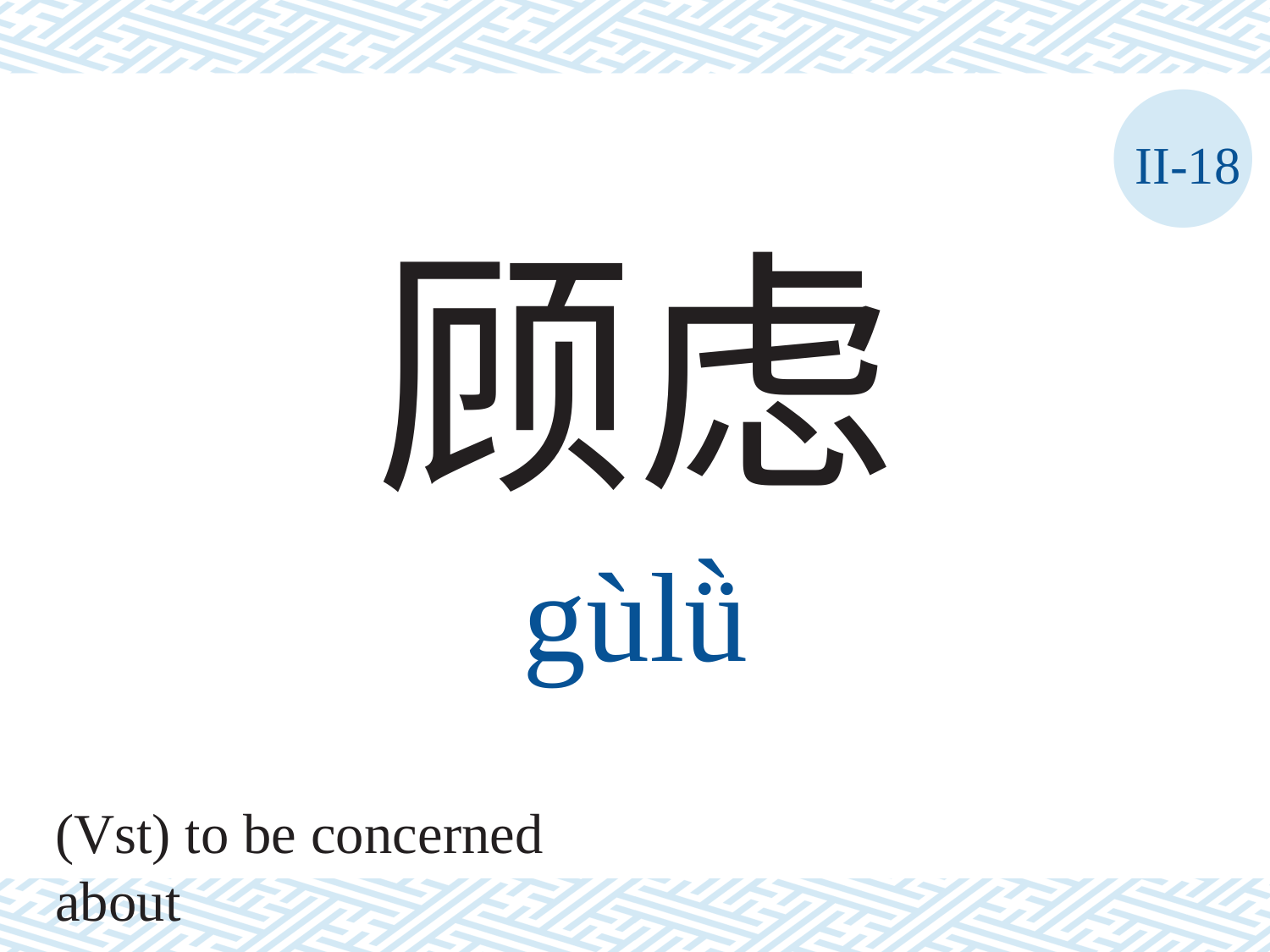

II-18
顾虑
gùlǜ
(Vst) to be concerned about